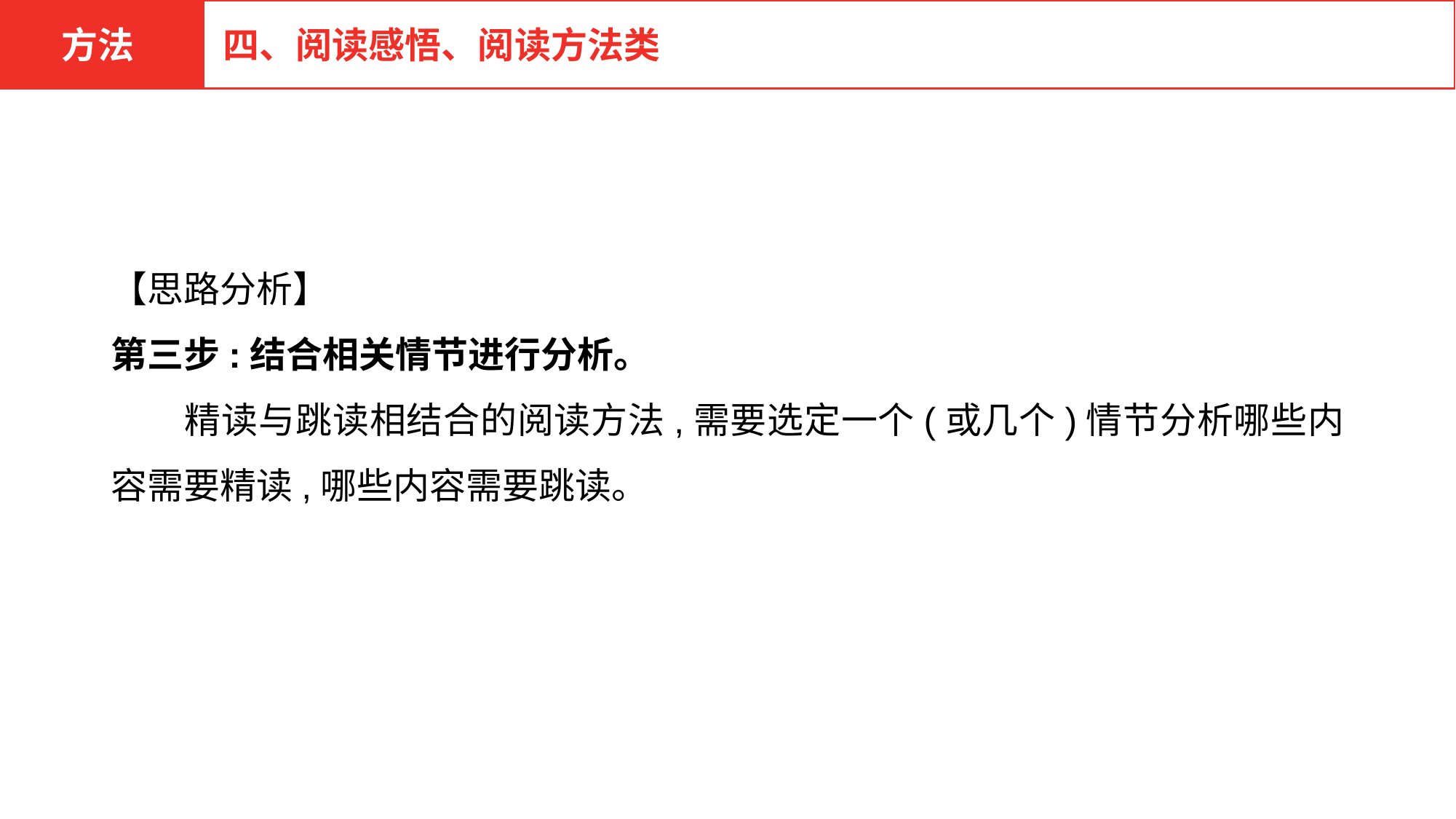

方法
四、阅读感悟、阅读方法类
【思路分析】
第三步:结合相关情节进行分析。
　　精读与跳读相结合的阅读方法,需要选定一个(或几个)情节分析哪些内容需要精读,哪些内容需要跳读。